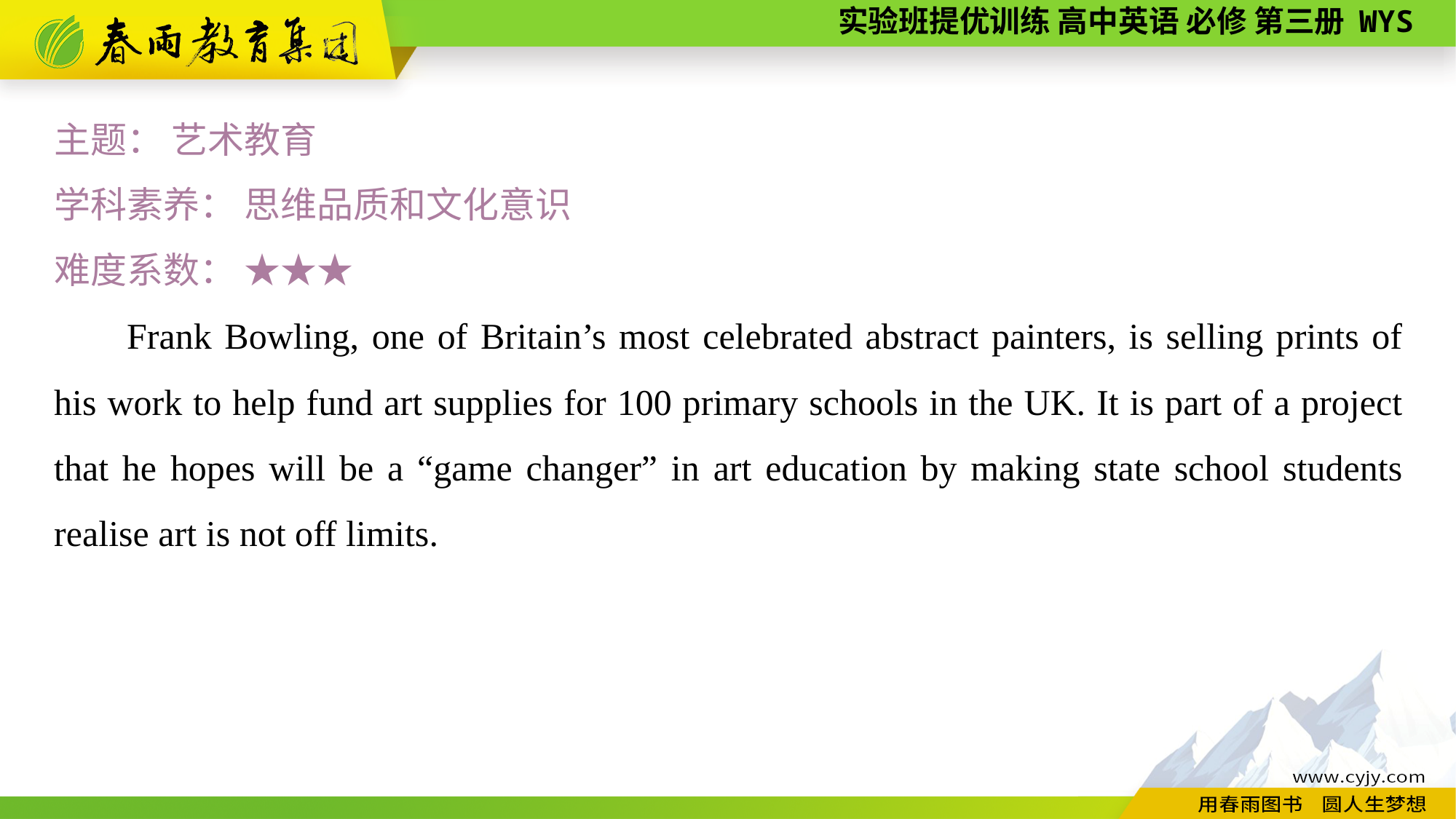

主题： 艺术教育
学科素养： 思维品质和文化意识
难度系数： ★★★
Frank Bowling, one of Britain’s most celebrated abstract painters, is selling prints of his work to help fund art supplies for 100 primary schools in the UK. It is part of a project that he hopes will be a “game changer” in art education by making state school students realise art is not off limits.